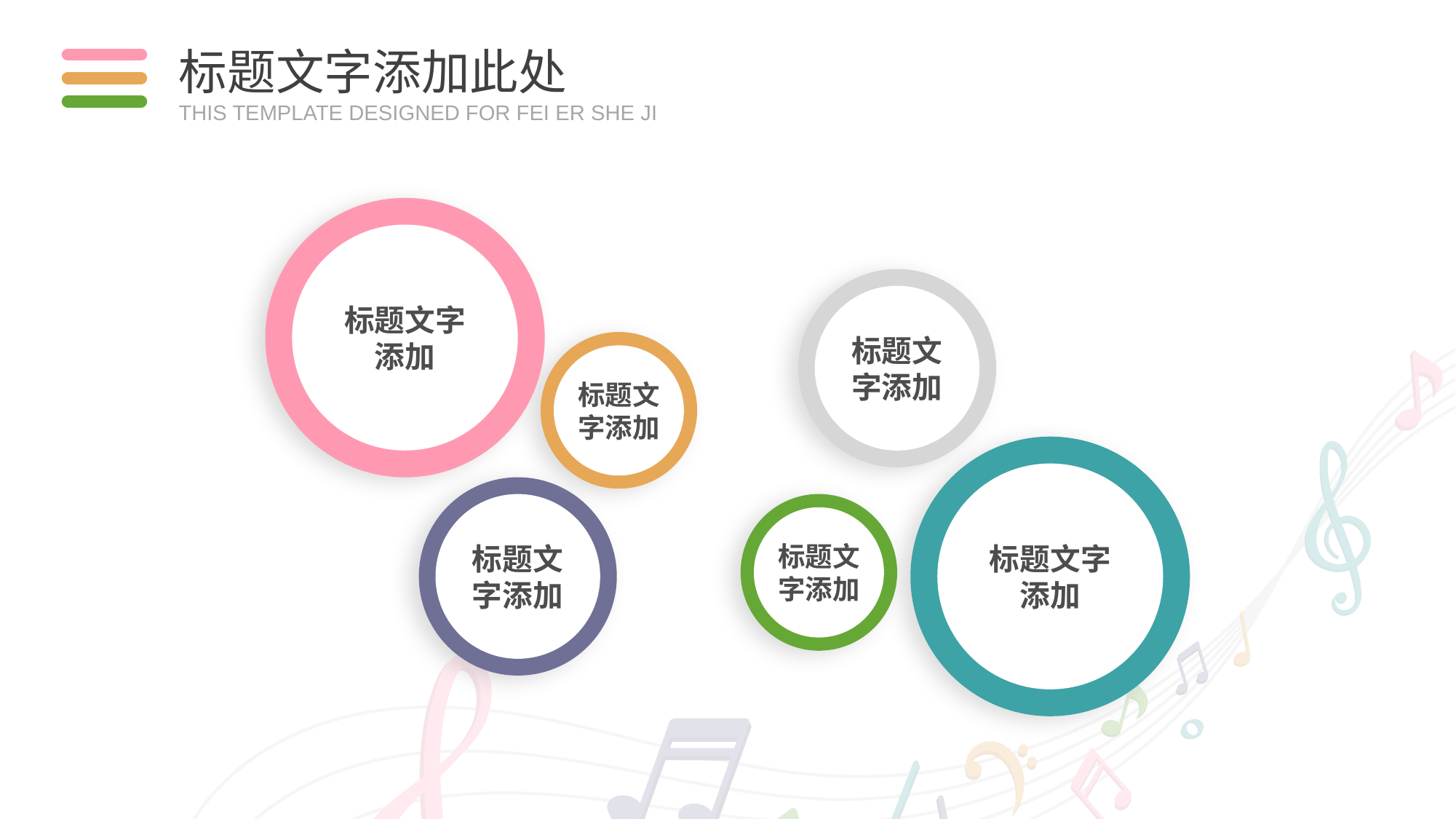

标题文字添加此处
THIS TEMPLATE DESIGNED FOR FEI ER SHE JI

标题文字
添加

标题文字添加

标题文字添加

标题文字
添加

标题文字添加

标题文字添加